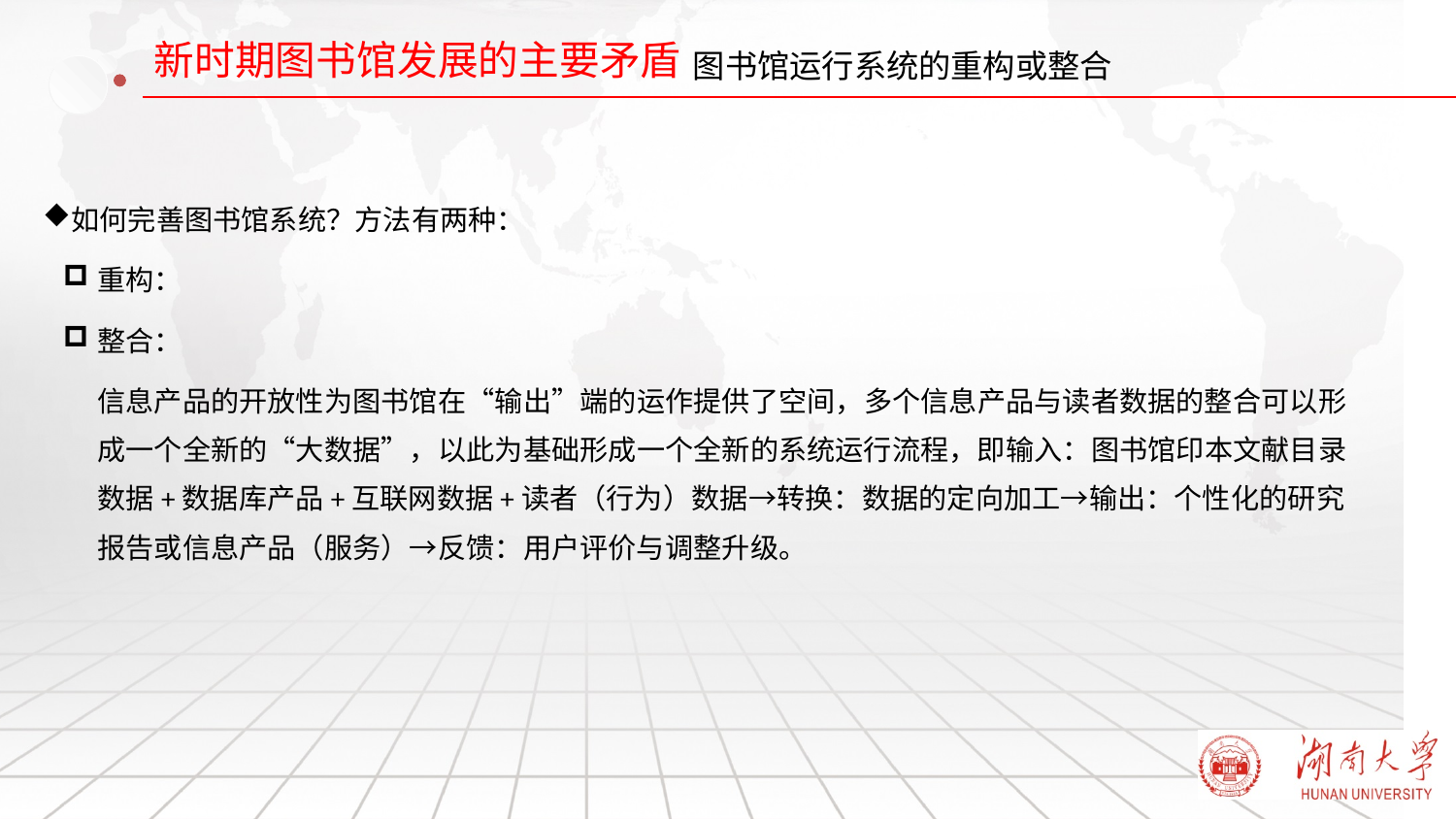

# 图书馆运行系统的重构或整合
如何完善图书馆系统？方法有两种：
重构：
整合：
信息产品的开放性为图书馆在“输出”端的运作提供了空间，多个信息产品与读者数据的整合可以形成一个全新的“大数据”，以此为基础形成一个全新的系统运行流程，即输入：图书馆印本文献目录数据+数据库产品+互联网数据+读者（行为）数据→转换：数据的定向加工→输出：个性化的研究报告或信息产品（服务）→反馈：用户评价与调整升级。